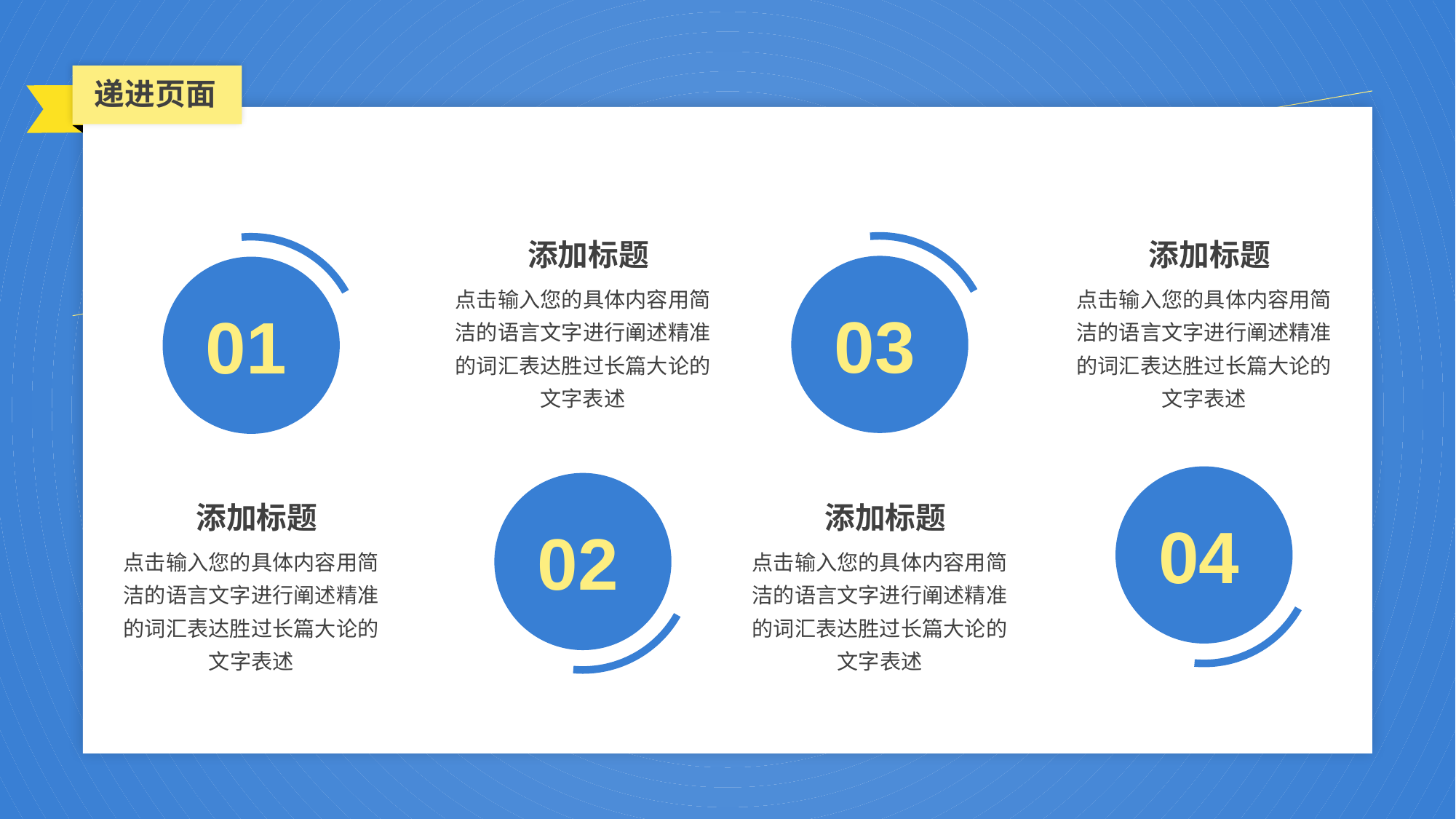

递进页面
添加标题
点击输入您的具体内容用简洁的语言文字进行阐述精准的词汇表达胜过长篇大论的文字表述
添加标题
点击输入您的具体内容用简洁的语言文字进行阐述精准的词汇表达胜过长篇大论的文字表述

03
01

添加标题
点击输入您的具体内容用简洁的语言文字进行阐述精准的词汇表达胜过长篇大论的文字表述
添加标题
点击输入您的具体内容用简洁的语言文字进行阐述精准的词汇表达胜过长篇大论的文字表述
04
02